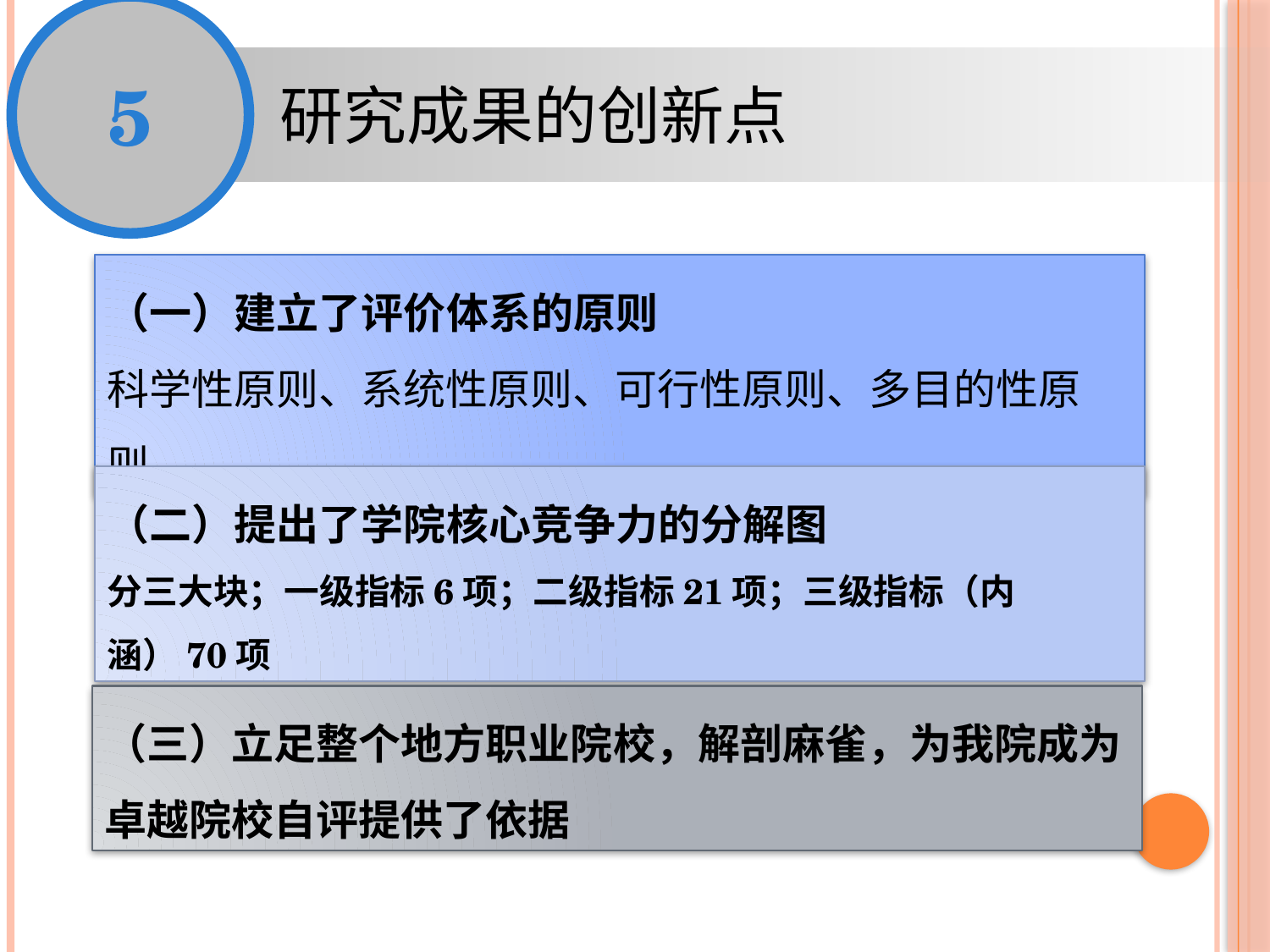

5

研究成果的创新点
（一）建立了评价体系的原则
科学性原则、系统性原则、可行性原则、多目的性原则。
（二）提出了学院核心竞争力的分解图
分三大块；一级指标6项；二级指标21项；三级指标（内涵）70项
（三）立足整个地方职业院校，解剖麻雀，为我院成为卓越院校自评提供了依据